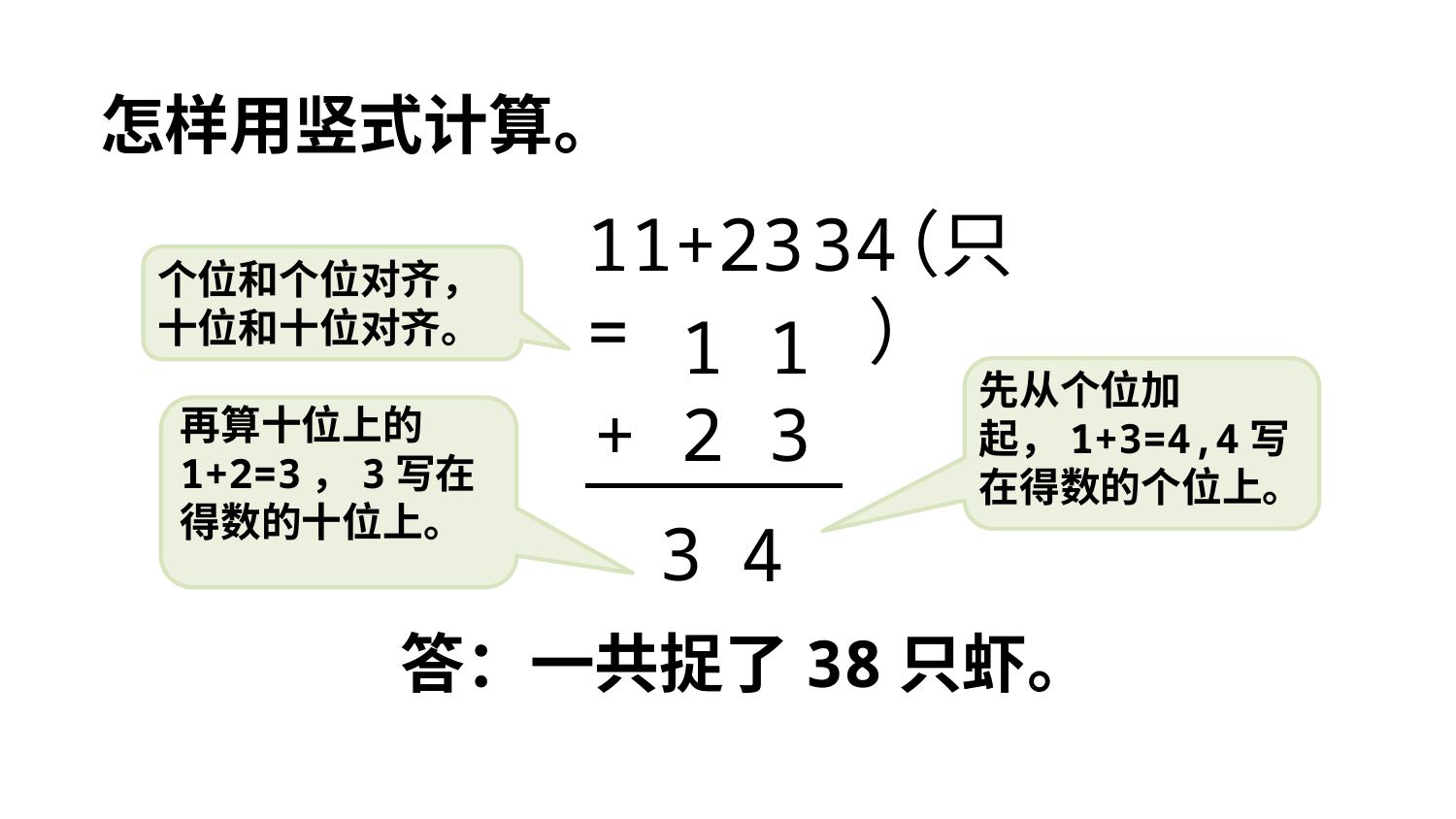

怎样用竖式计算。
11+23=
34
（只）

个位和个位对齐，十位和十位对齐。
  1 1
+ 2 3
先从个位加起，1+3=4,4写在得数的个位上。

再算十位上的1+2=3，3写在得数的十位上。

3
4
答：一共捉了38只虾。